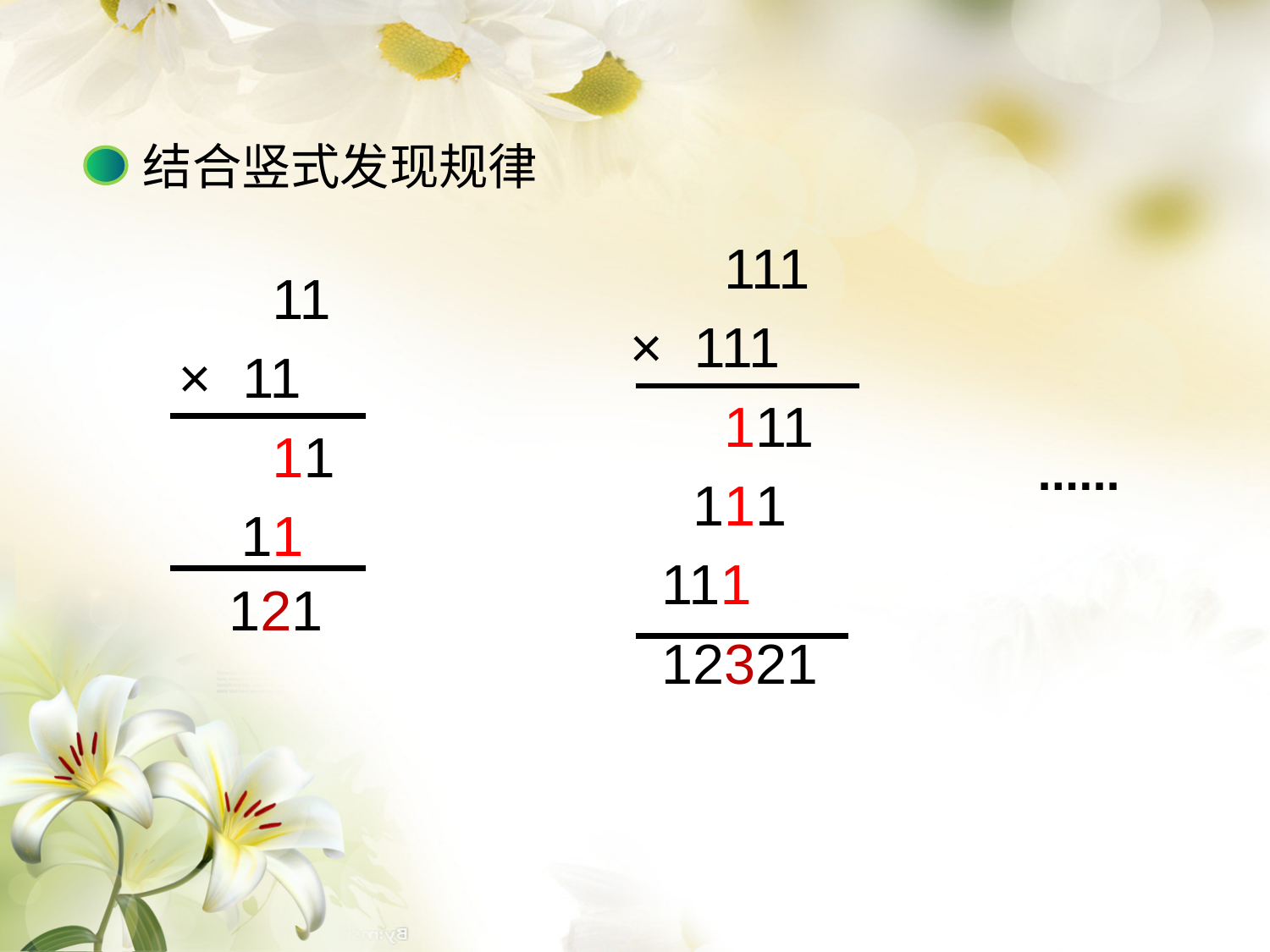

# 结合竖式发现规律

       111
 ×  111
       111
     111
   111
   12321

       11
 ×  11
       11
     11

......
  121